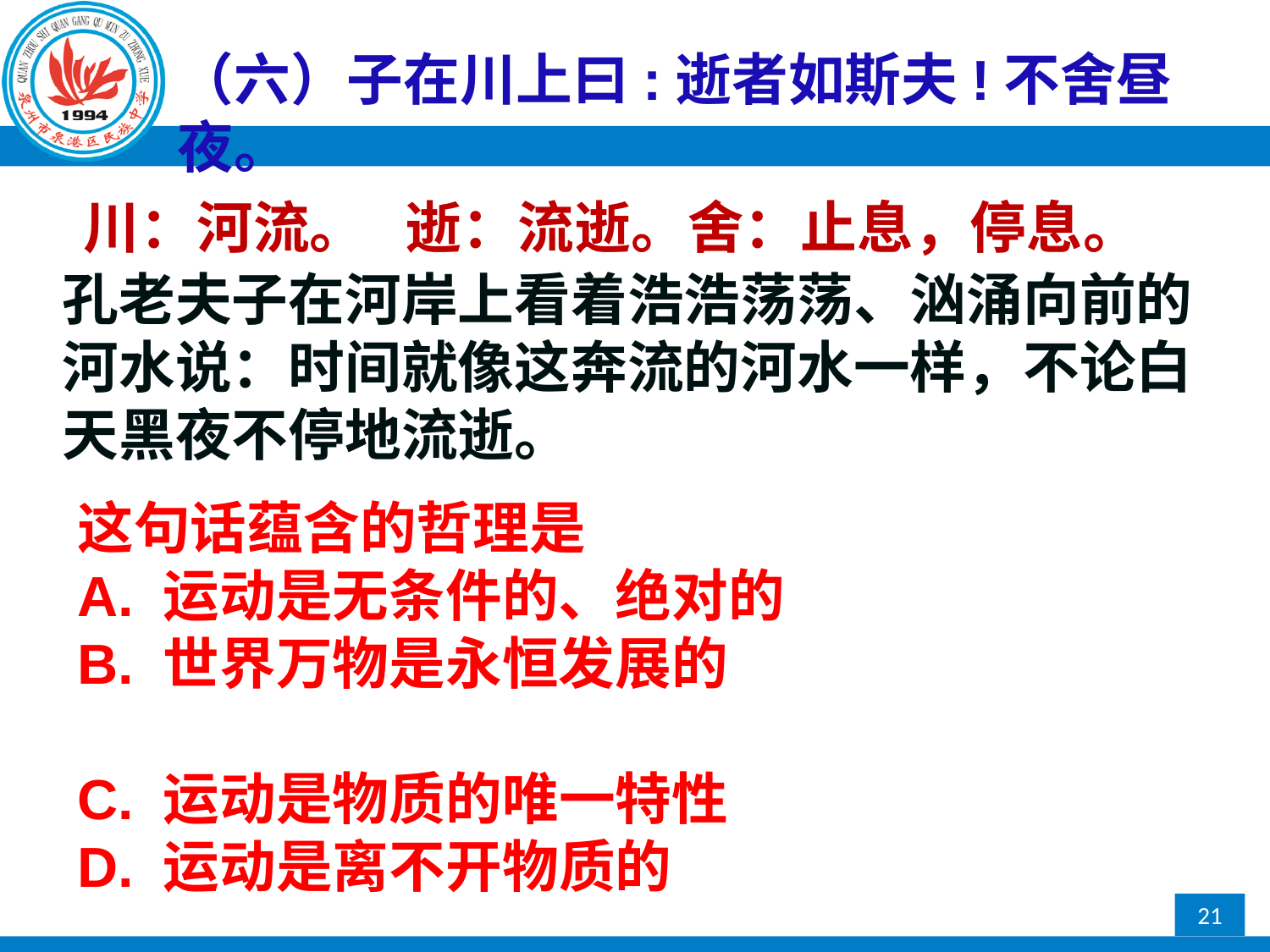

（六）子在川上曰:逝者如斯夫!不舍昼夜。
川：河流。   逝：流逝。舍：止息，停息。
孔老夫子在河岸上看着浩浩荡荡、汹涌向前的河水说：时间就像这奔流的河水一样，不论白天黑夜不停地流逝。
这句话蕴含的哲理是
A. 运动是无条件的、绝对的
B. 世界万物是永恒发展的
C. 运动是物质的唯一特性
D. 运动是离不开物质的